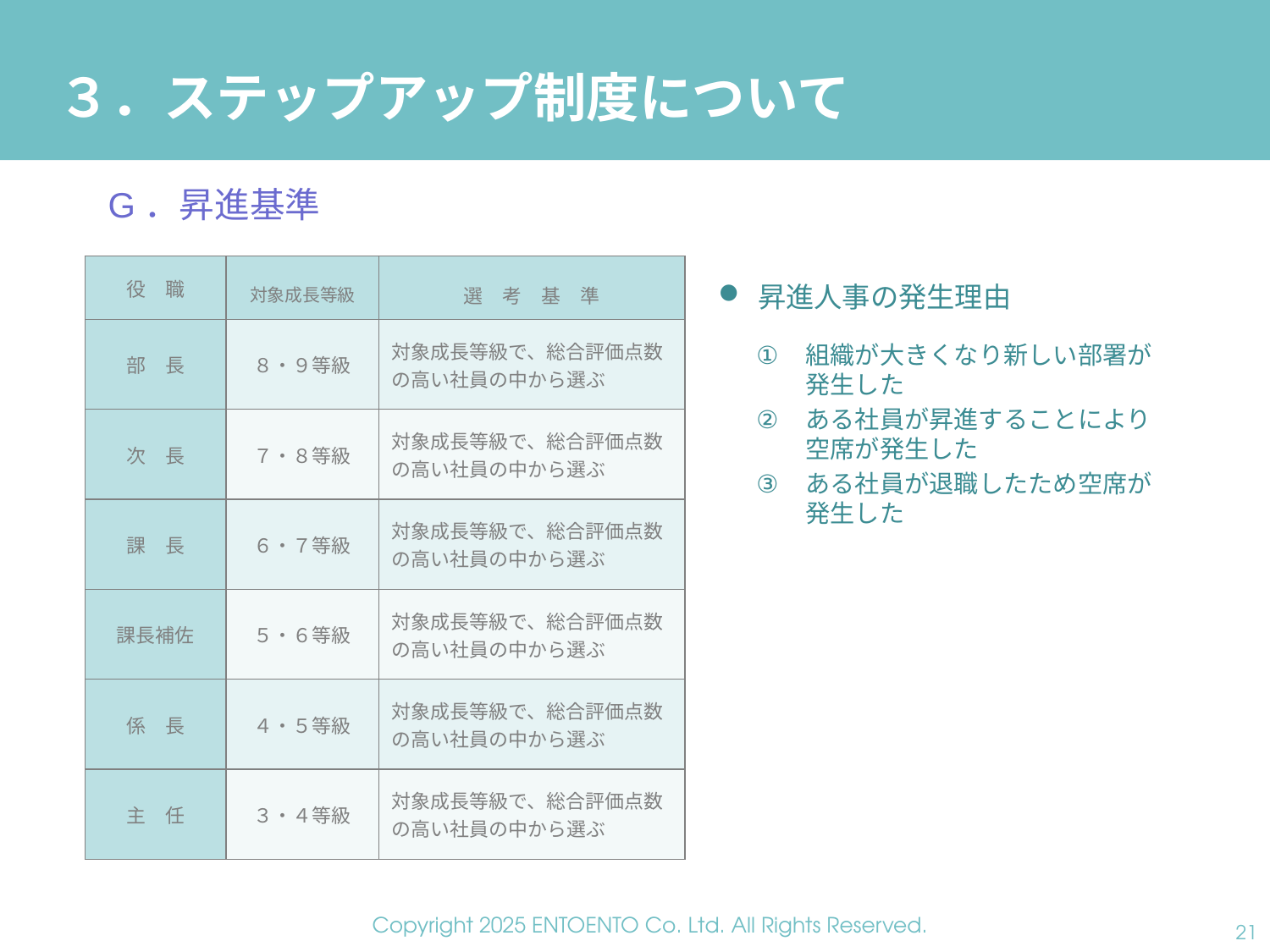

# ３．ステップアップ制度について
G．昇進基準

昇進人事の発生理由
組織が大きくなり新しい部署が発生した
ある社員が昇進することにより空席が発生した
ある社員が退職したため空席が発生した
| 役　職 | 対象成長等級 | 選　考　基　準 |
| --- | --- | --- |
| 部　長 | ８・９等級 | 対象成長等級で、総合評価点数の高い社員の中から選ぶ |
| 次　長 | ７・８等級 | 対象成長等級で、総合評価点数の高い社員の中から選ぶ |
| 課　長 | ６・７等級 | 対象成長等級で、総合評価点数の高い社員の中から選ぶ |
| 課長補佐 | ５・６等級 | 対象成長等級で、総合評価点数の高い社員の中から選ぶ |
| 係　長 | ４・５等級 | 対象成長等級で、総合評価点数の高い社員の中から選ぶ |
| 主　任 | ３・４等級 | 対象成長等級で、総合評価点数の高い社員の中から選ぶ |
Copyright 2025 ENTOENTO Co. Ltd. All Rights Reserved.
21